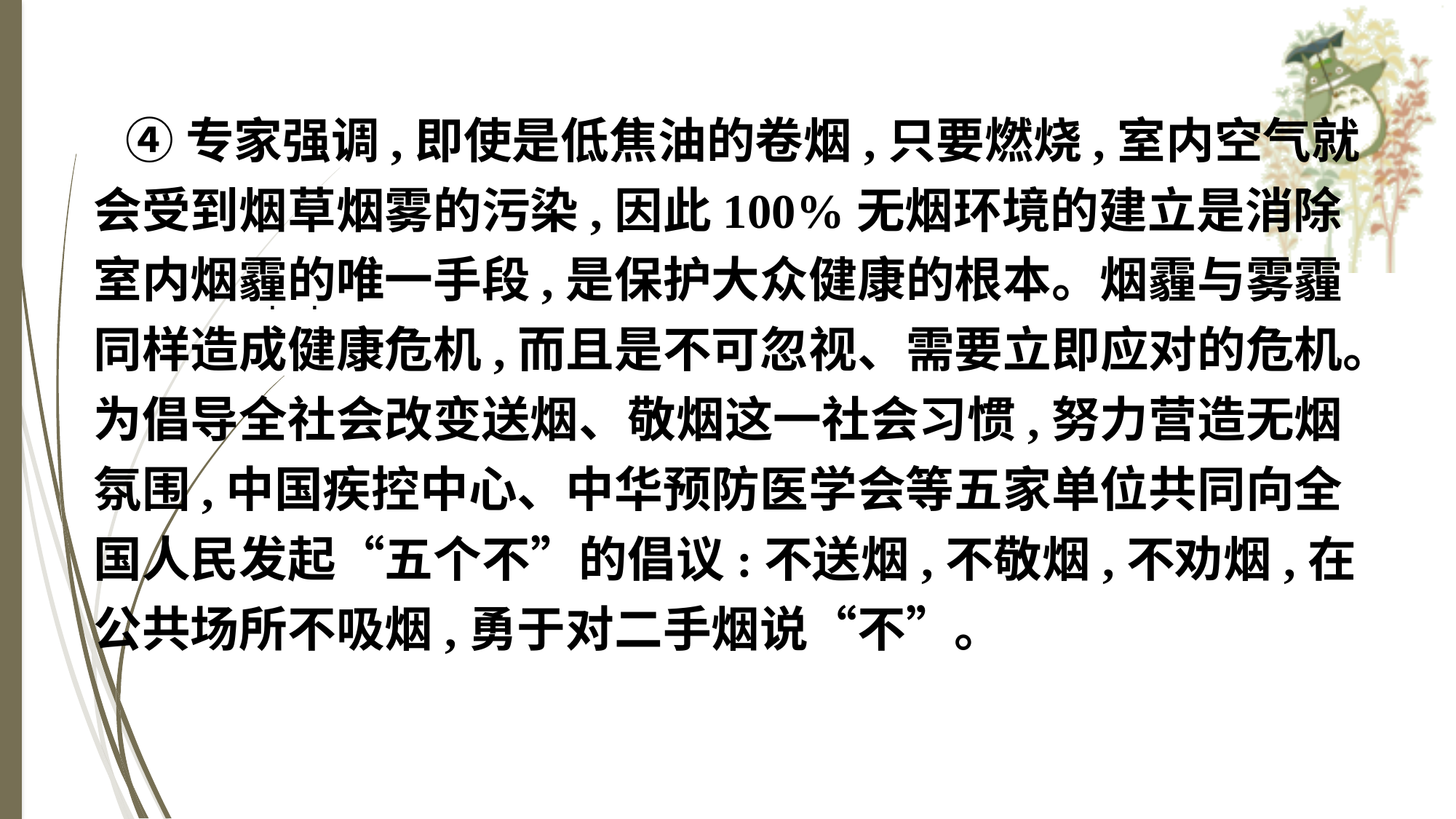

④专家强调,即使是低焦油的卷烟,只要燃烧,室内空气就会受到烟草烟雾的污染,因此100%无烟环境的建立是消除室内烟霾的唯一手段,是保护大众健康的根本。烟霾与雾霾同样造成健康危机,而且是不可忽视、需要立即应对的危机。为倡导全社会改变送烟、敬烟这一社会习惯,努力营造无烟氛围,中国疾控中心、中华预防医学会等五家单位共同向全国人民发起“五个不”的倡议:不送烟,不敬烟,不劝烟,在公共场所不吸烟,勇于对二手烟说“不”。
·
·